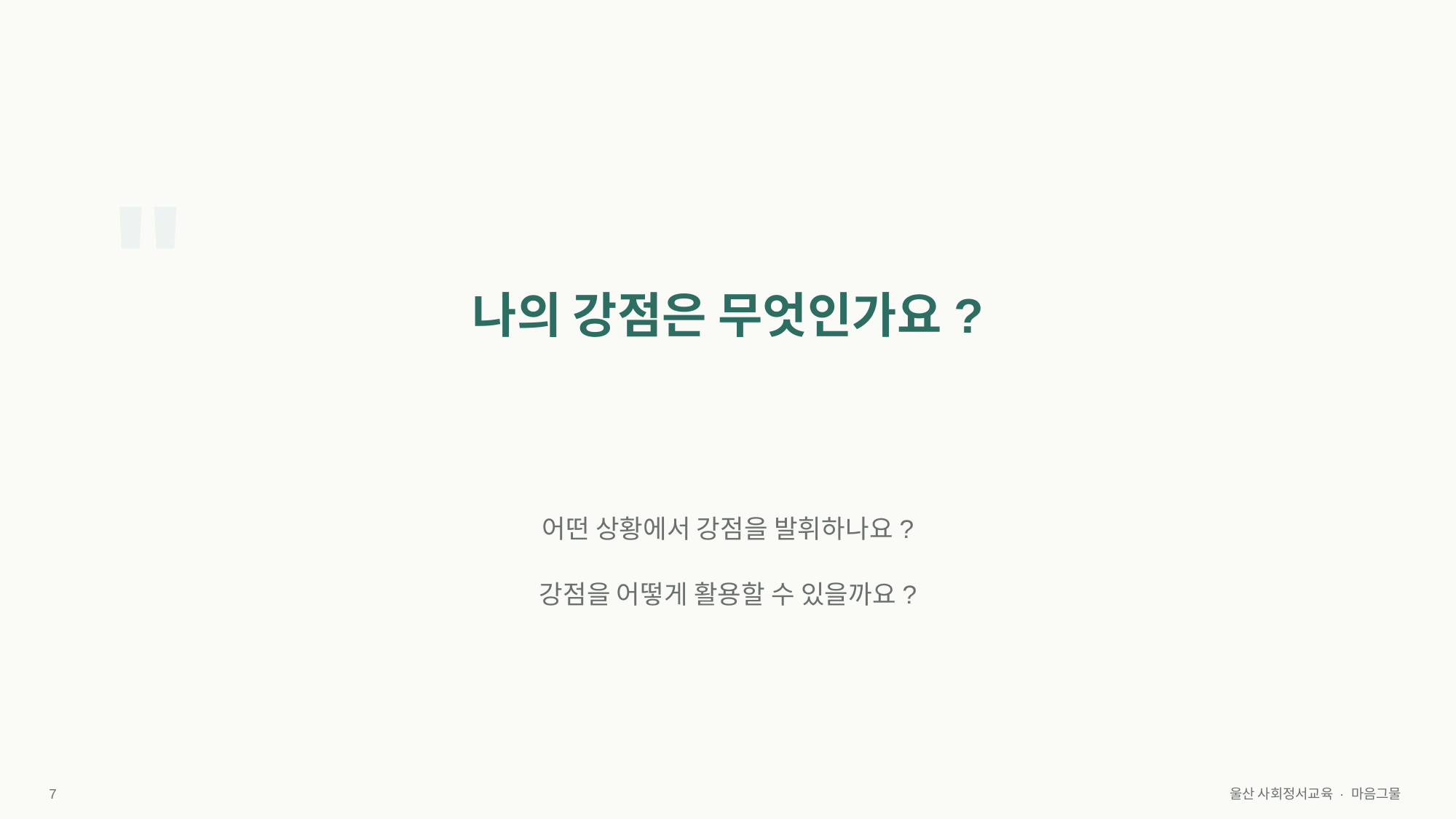

"
나의 강점은 무엇인가요?
어떤 상황에서 강점을 발휘하나요?
강점을 어떻게 활용할 수 있을까요?
7
울산 사회정서교육 · 마음그물